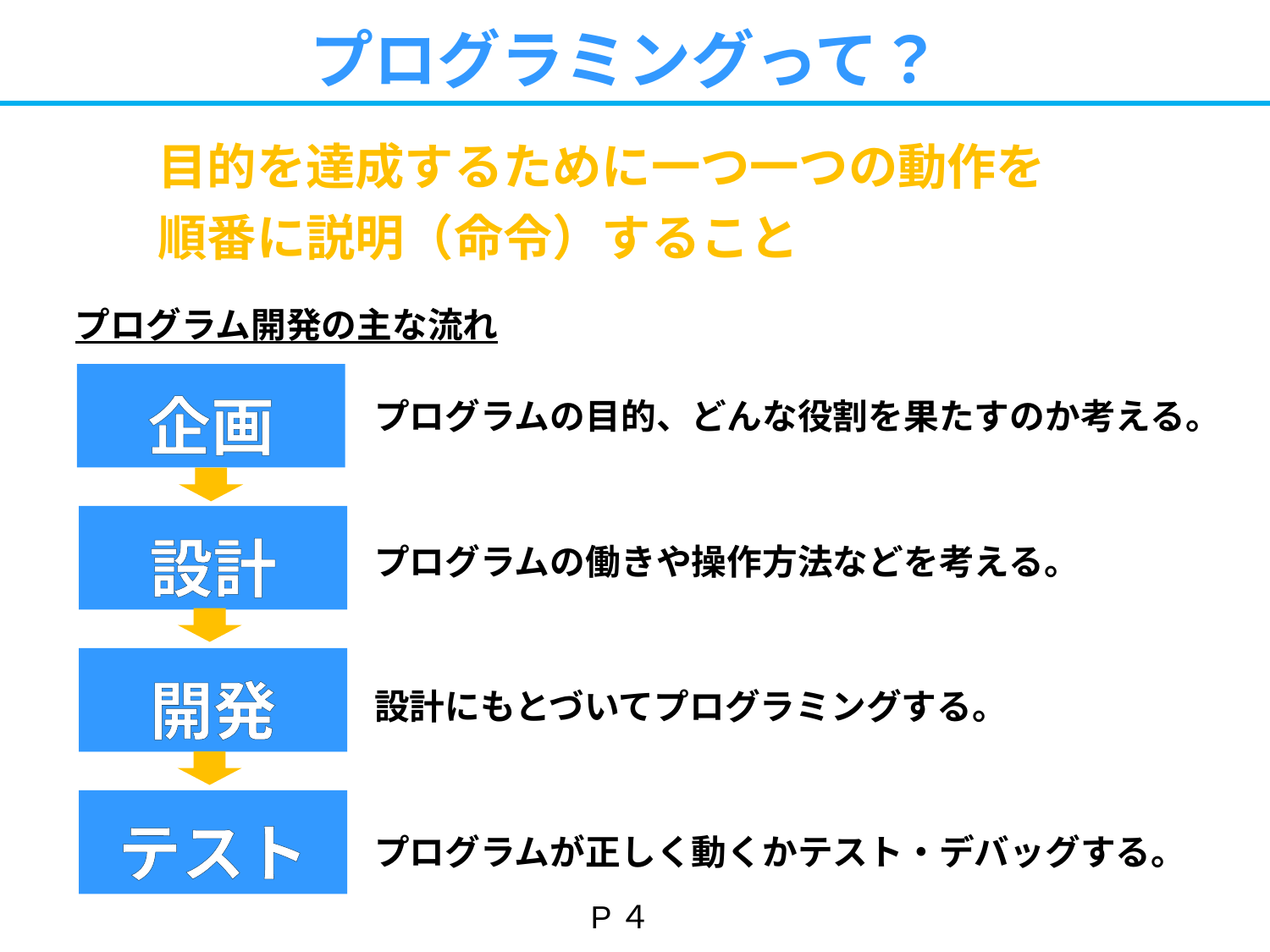

# プログラミングって？
目的を達成するために一つ一つの動作を
順番に説明（命令）すること
プログラム開発の主な流れ

企画
プログラムの目的、どんな役割を果たすのか考える。

設計
プログラムの働きや操作方法などを考える。

開発
設計にもとづいてプログラミングする。

テスト
プログラムが正しく動くかテスト・デバッグする。
P４